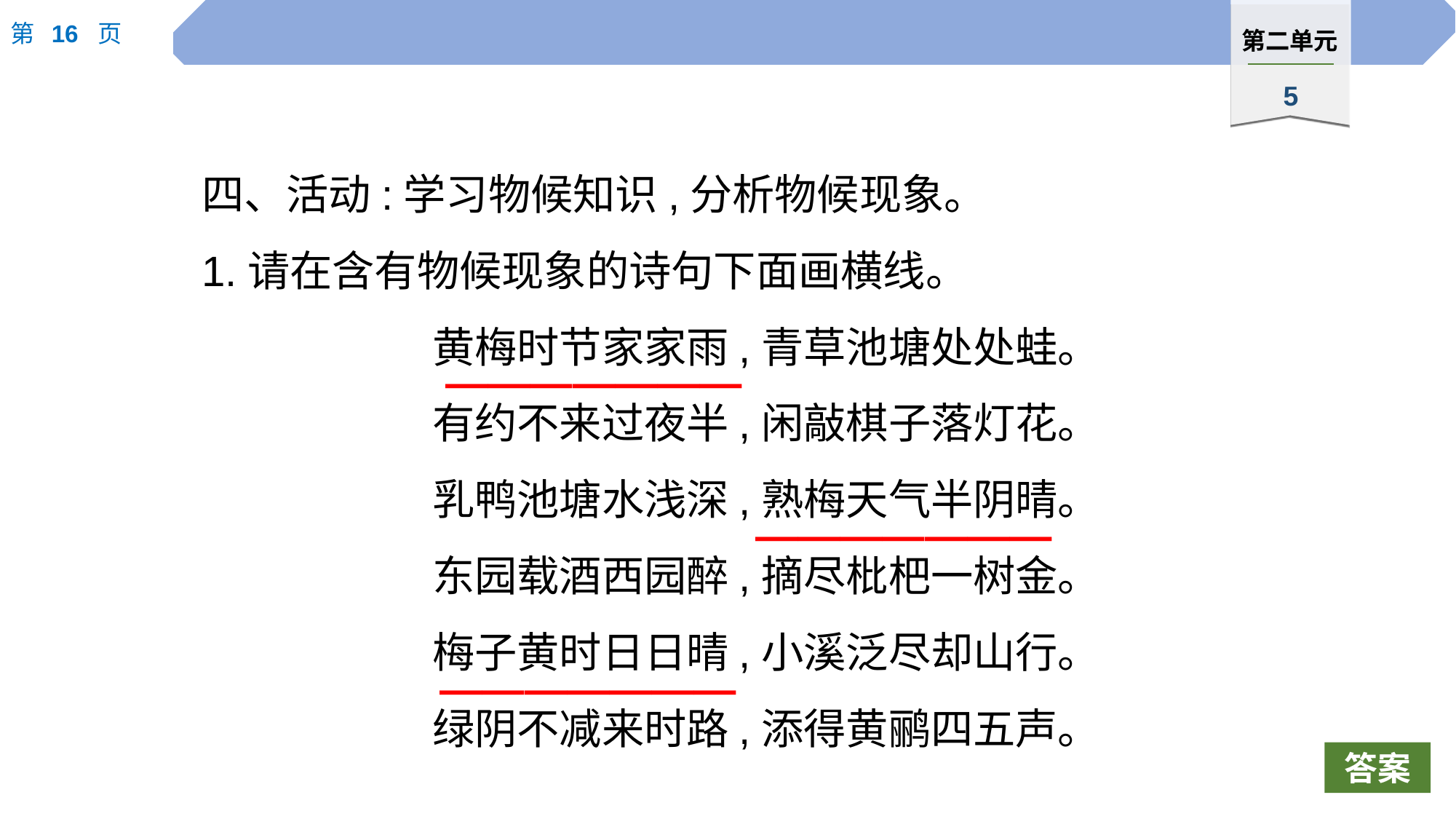

四、活动:学习物候知识,分析物候现象。
1.请在含有物候现象的诗句下面画横线。
黄梅时节家家雨,青草池塘处处蛙。
有约不来过夜半,闲敲棋子落灯花。
乳鸭池塘水浅深,熟梅天气半阴晴。
东园载酒西园醉,摘尽枇杷一树金。
梅子黄时日日晴,小溪泛尽却山行。
绿阴不减来时路,添得黄鹂四五声。
———————
———————
———————
答案